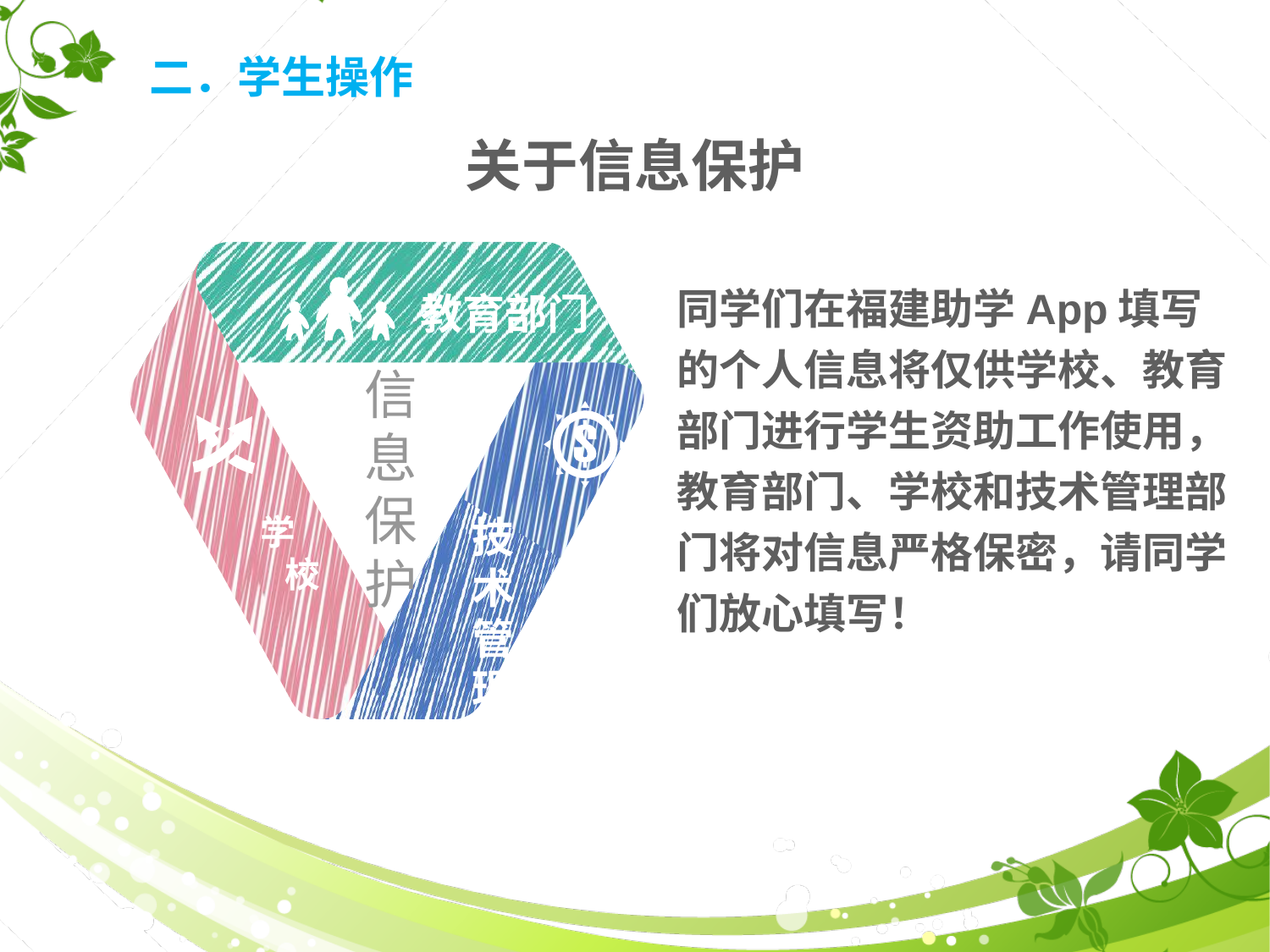

二．学生操作
关于信息保护

教育部门
信
息
保
护

学
  校
技术
管理
同学们在福建助学App填写的个人信息将仅供学校、教育部门进行学生资助工作使用，教育部门、学校和技术管理部门将对信息严格保密，请同学们放心填写！